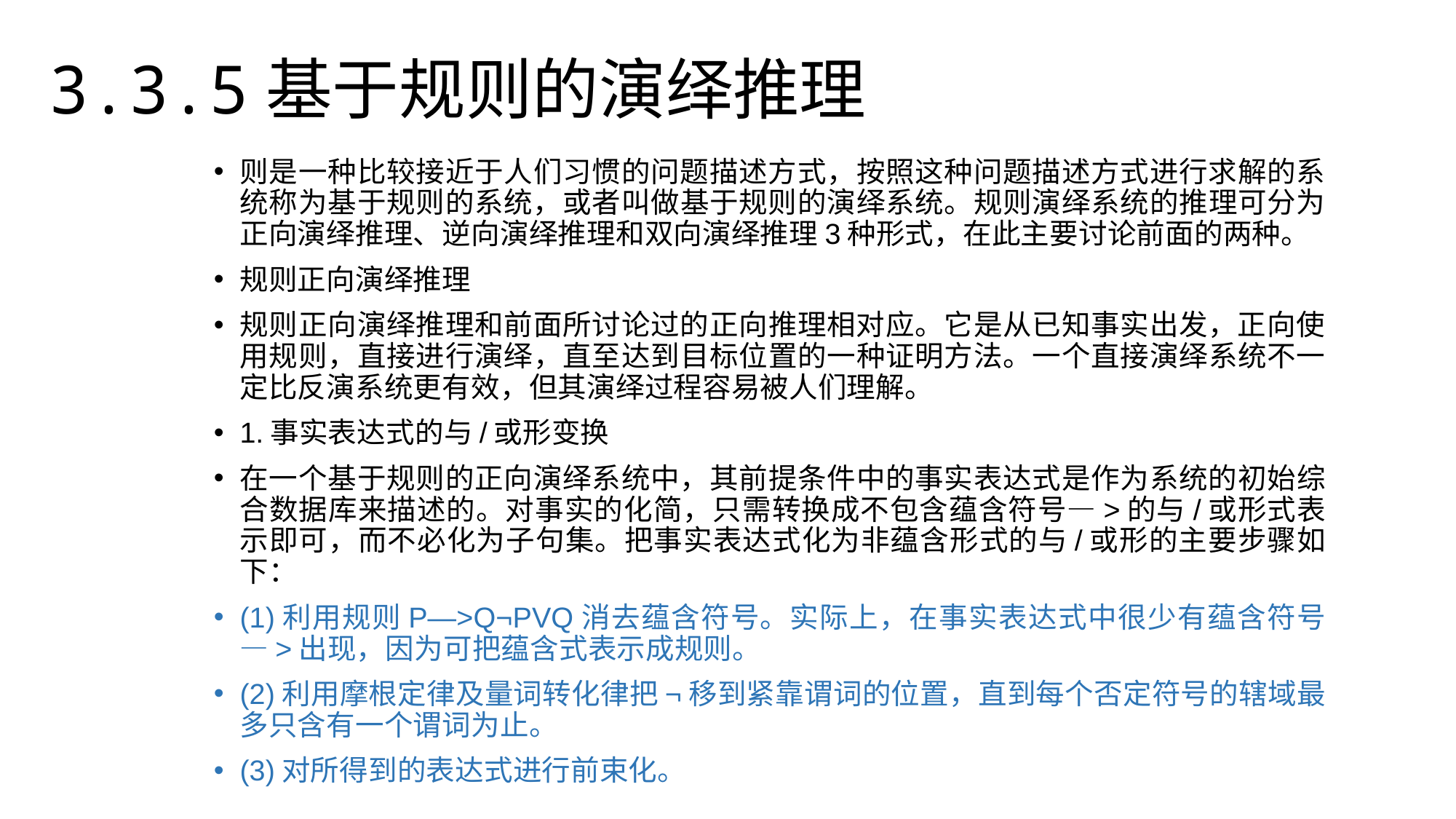

3.3.5基于规则的演绎推理
则是一种比较接近于人们习惯的问题描述方式，按照这种问题描述方式进行求解的系统称为基于规则的系统，或者叫做基于规则的演绎系统。规则演绎系统的推理可分为正向演绎推理、逆向演绎推理和双向演绎推理3种形式，在此主要讨论前面的两种。
规则正向演绎推理
规则正向演绎推理和前面所讨论过的正向推理相对应。它是从已知事实出发，正向使用规则，直接进行演绎，直至达到目标位置的一种证明方法。一个直接演绎系统不一定比反演系统更有效，但其演绎过程容易被人们理解。
1.事实表达式的与/或形变换
在一个基于规则的正向演绎系统中，其前提条件中的事实表达式是作为系统的初始综合数据库来描述的。对事实的化简，只需转换成不包含蕴含符号—>的与/或形式表示即可，而不必化为子句集。把事实表达式化为非蕴含形式的与/或形的主要步骤如下：
(1)利用规则P—>Q¬PVQ消去蕴含符号。实际上，在事实表达式中很少有蕴含符号—>出现，因为可把蕴含式表示成规则。
(2)利用摩根定律及量词转化律把¬移到紧靠谓词的位置，直到每个否定符号的辖域最多只含有一个谓词为止。
(3)对所得到的表达式进行前束化。